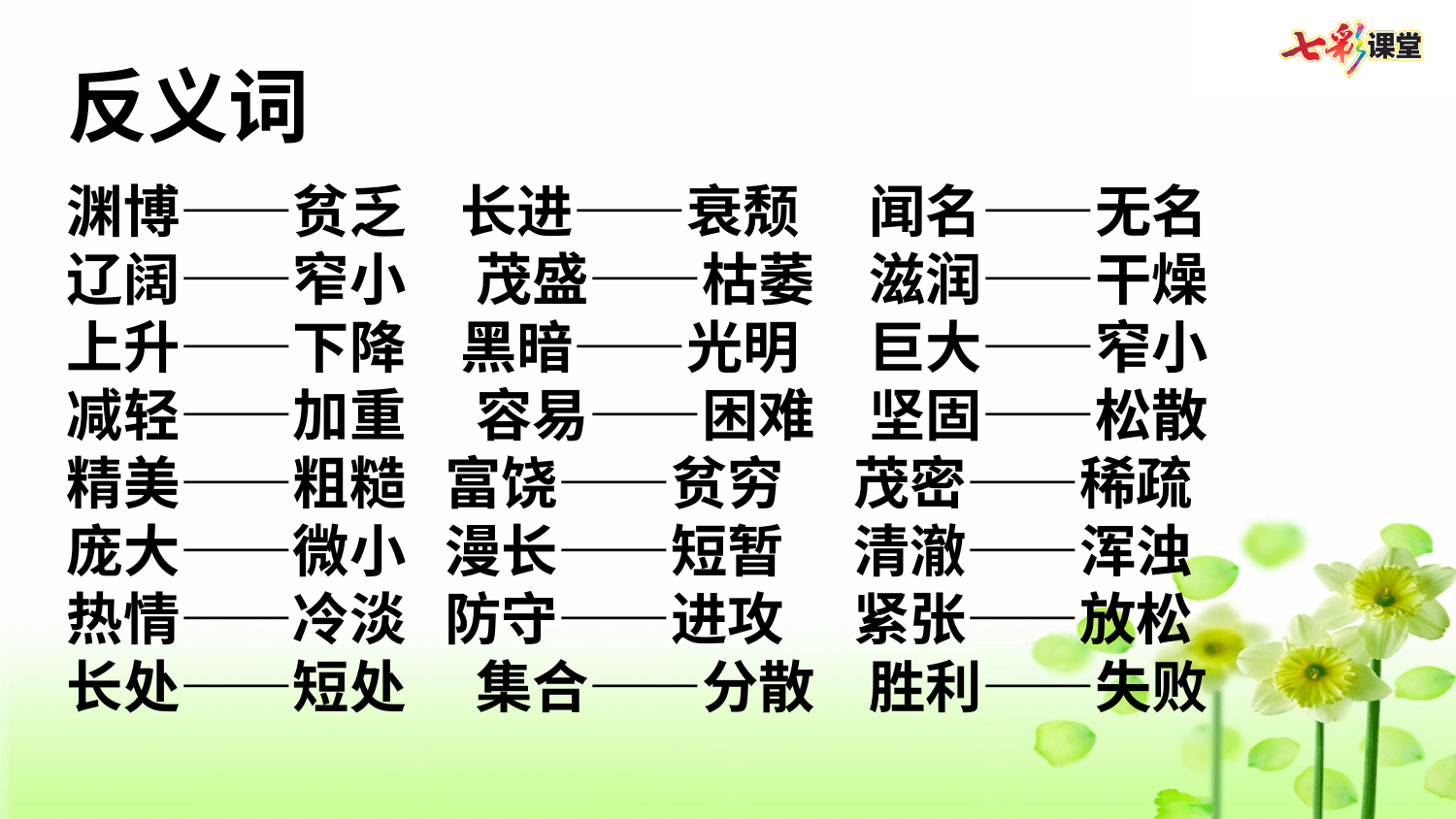

反义词
渊博——贫乏   长进——衰颓   闻名——无名
辽阔——窄小   茂盛——枯萎   滋润——干燥
上升——下降   黑暗——光明   巨大——窄小
减轻——加重   容易——困难   坚固——松散
精美——粗糙   富饶——贫穷   茂密——稀疏
庞大——微小   漫长——短暂   清澈——浑浊
热情——冷淡   防守——进攻   紧张——放松
长处——短处   集合——分散   胜利——失败